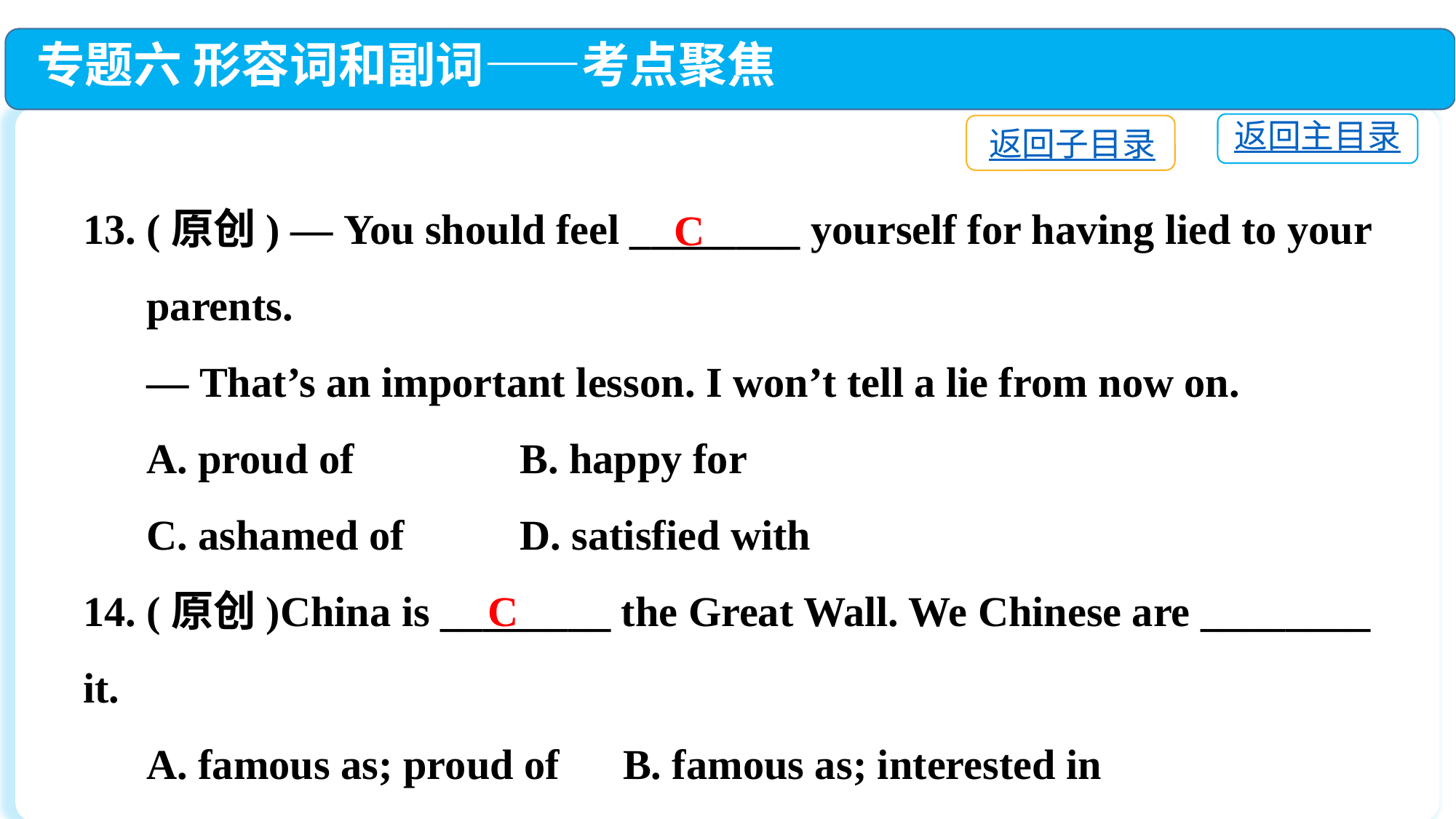

专题六 形容词和副词——考点聚焦

返回主目录

返回子目录
13. (原创) — You should feel ________ yourself for having lied to your
      parents.
      — That’s an important lesson. I won’t tell a lie from now on.
      A. proud of		B. happy for
      C. ashamed of　	D. satisfied with
14. (原创)China is ________ the Great Wall. We Chinese are ________ it.
      A. famous as; proud of      B. famous as; interested in
      C. famous for; proud of      D. famous for; interested in
C
C